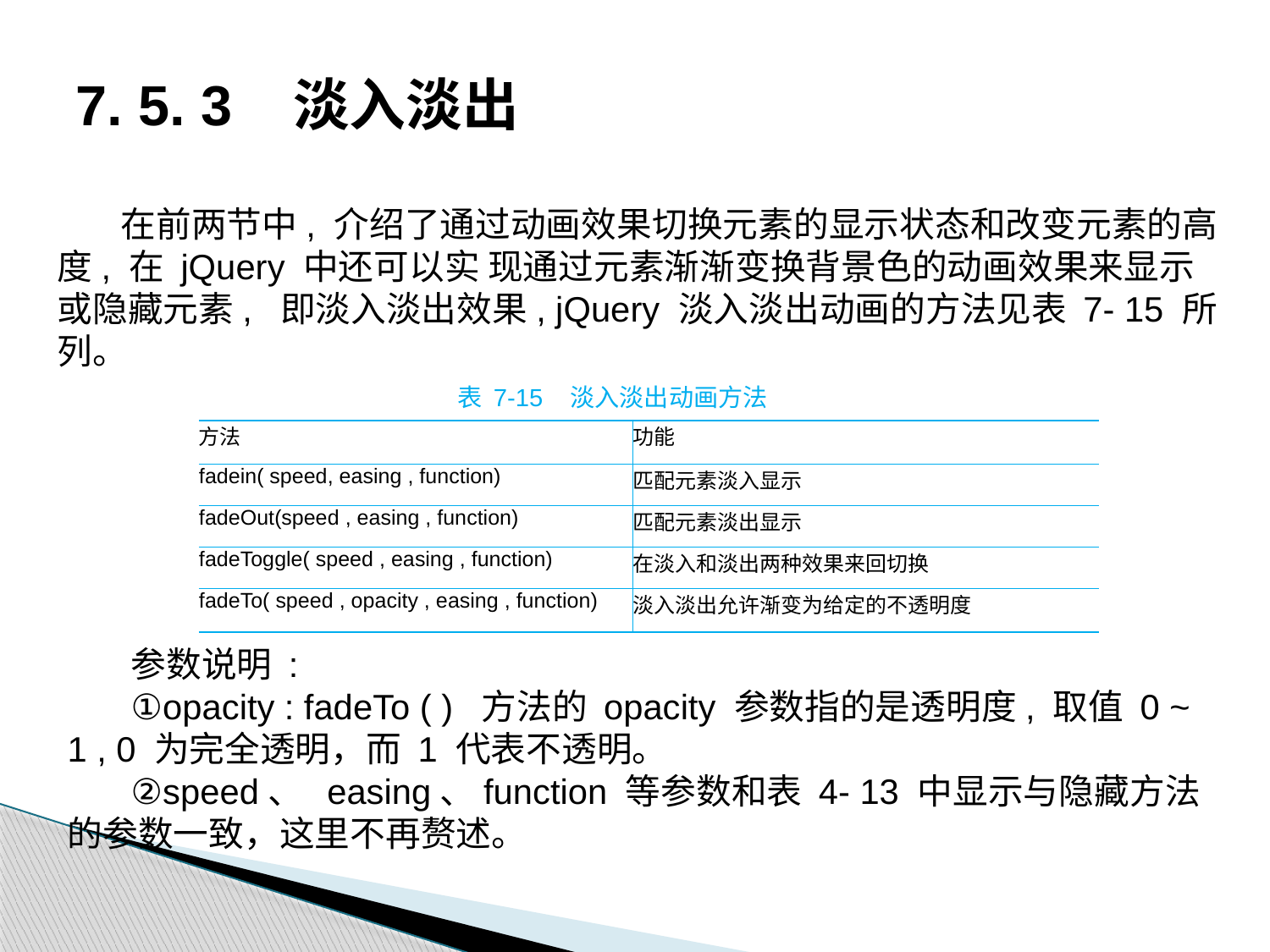

# 7. 5. 3   淡入淡出
在前两节中, 介绍了通过动画效果切换元素的显示状态和改变元素的高度, 在 jQuery 中还可以实 现通过元素渐渐变换背景色的动画效果来显示或隐藏元素,  即淡入淡出效果, jQuery 淡入淡出动画的方法见表 7- 15 所列。
表 7-15   淡入淡出动画方法
| 方法 | 功能 |
| --- | --- |
| fadein( speed, easing , function) | 匹配元素淡入显示 |
| fadeOut(speed , easing , function) | 匹配元素淡出显示 |
| fadeToggle( speed , easing , function) | 在淡入和淡出两种效果来回切换 |
| fadeTo( speed , opacity , easing , function) | 淡入淡出允许渐变为给定的不透明度 |
参数说明 :
①opacity : fadeTo ( )  方法的 opacity 参数指的是透明度, 取值 0 ~ 1 , 0 为完全透明，而 1 代表不透明。
②speed、  easing、function 等参数和表 4- 13 中显示与隐藏方法的参数一致，这里不再赘述。